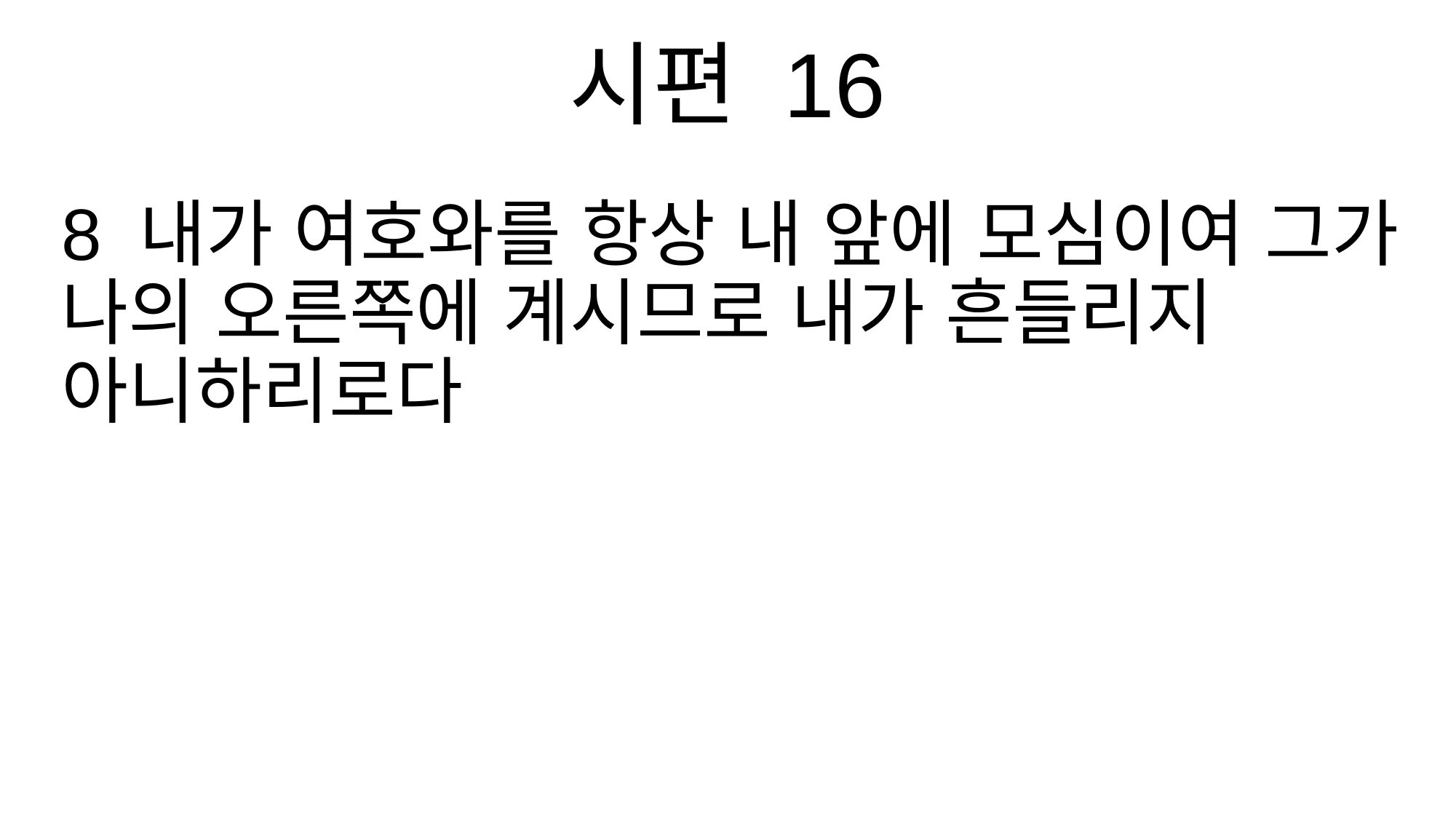

시편 16
8 내가 여호와를 항상 내 앞에 모심이여 그가 나의 오른쪽에 계시므로 내가 흔들리지 아니하리로다